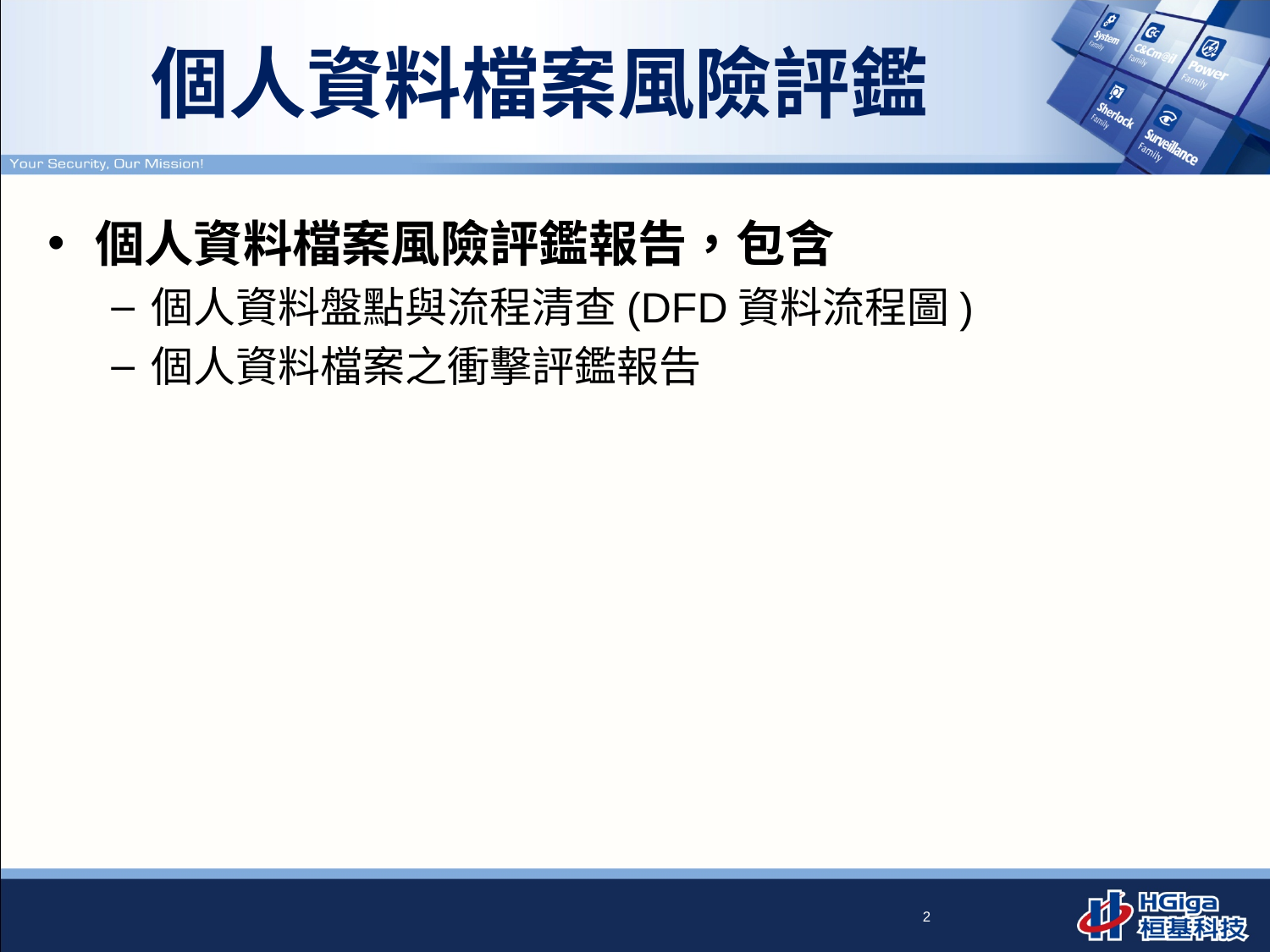

# 個人資料檔案風險評鑑
個人資料檔案風險評鑑報告，包含
個人資料盤點與流程清查(DFD資料流程圖)
個人資料檔案之衝擊評鑑報告
2